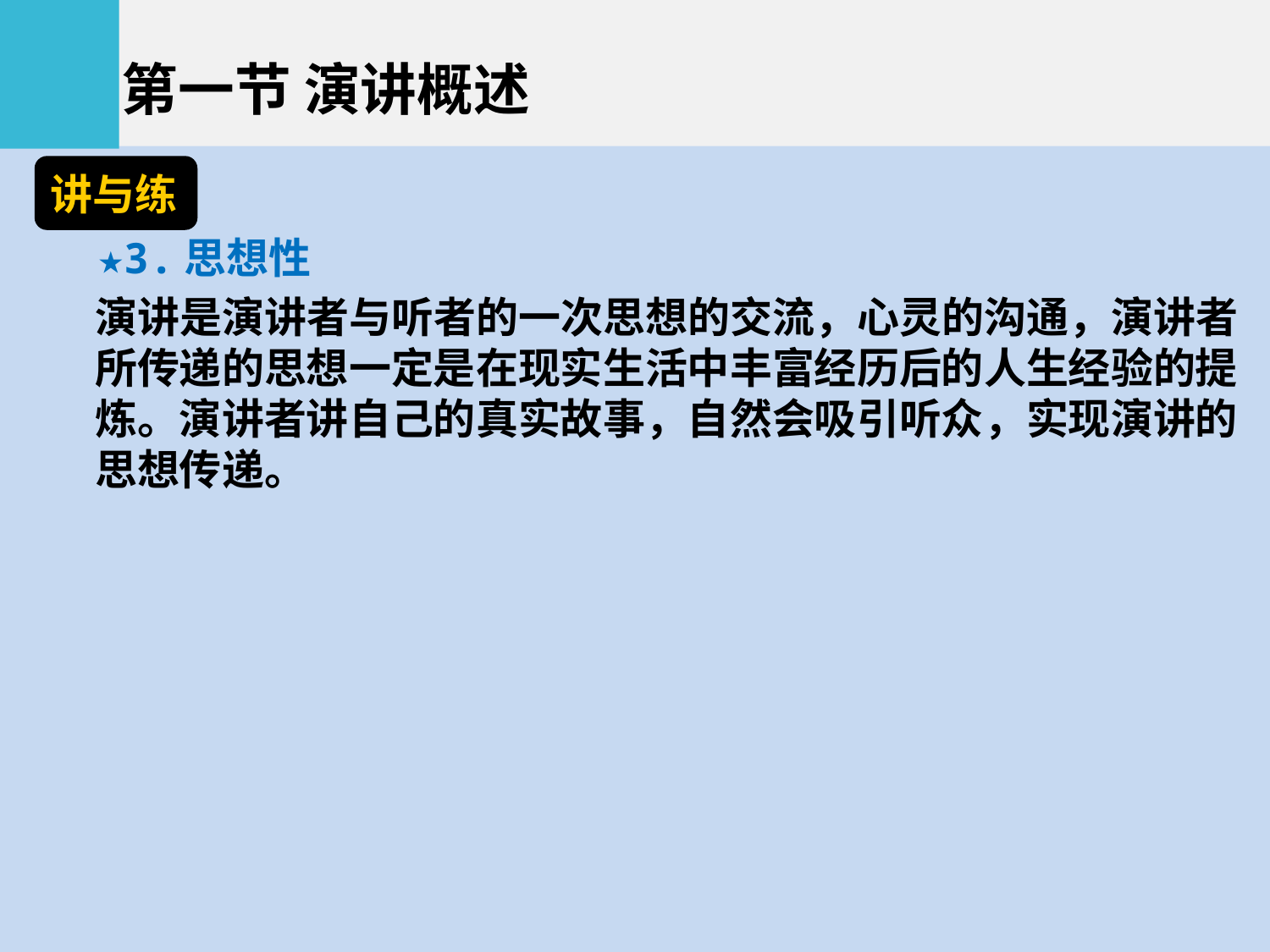

第一节 演讲概述

讲与练

  ★3.思想性
    演讲是演讲者与听者的一次思想的交流，心灵的沟通，演讲者所传递的思想一定是在现实生活中丰富经历后的人生经验的提炼。演讲者讲自己的真实故事，自然会吸引听众，实现演讲的思想传递。